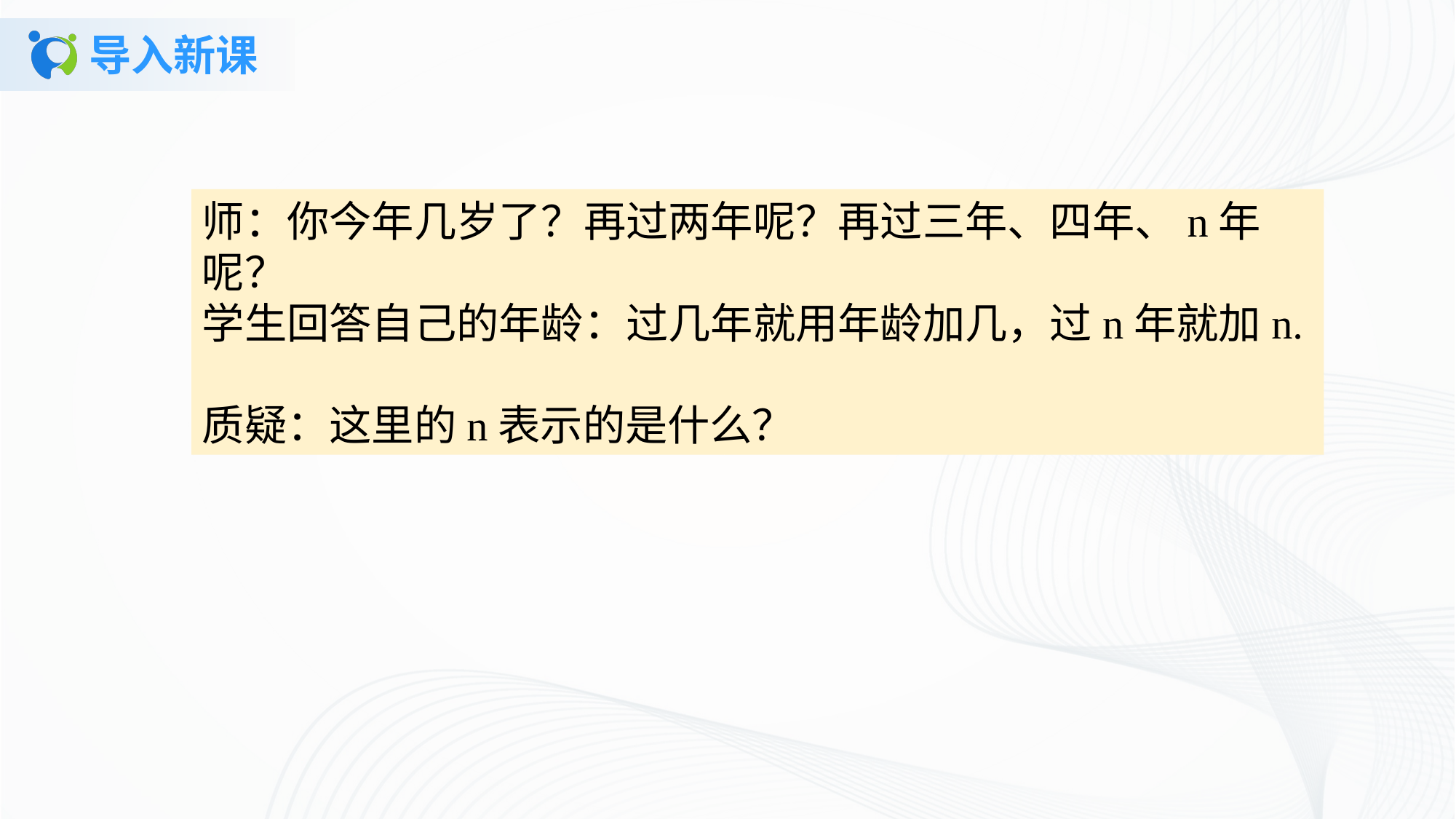

# 导入新课
师：你今年几岁了？再过两年呢？再过三年、四年、n年呢？学生回答自己的年龄：过几年就用年龄加几，过n年就加n.质疑：这里的n表示的是什么？